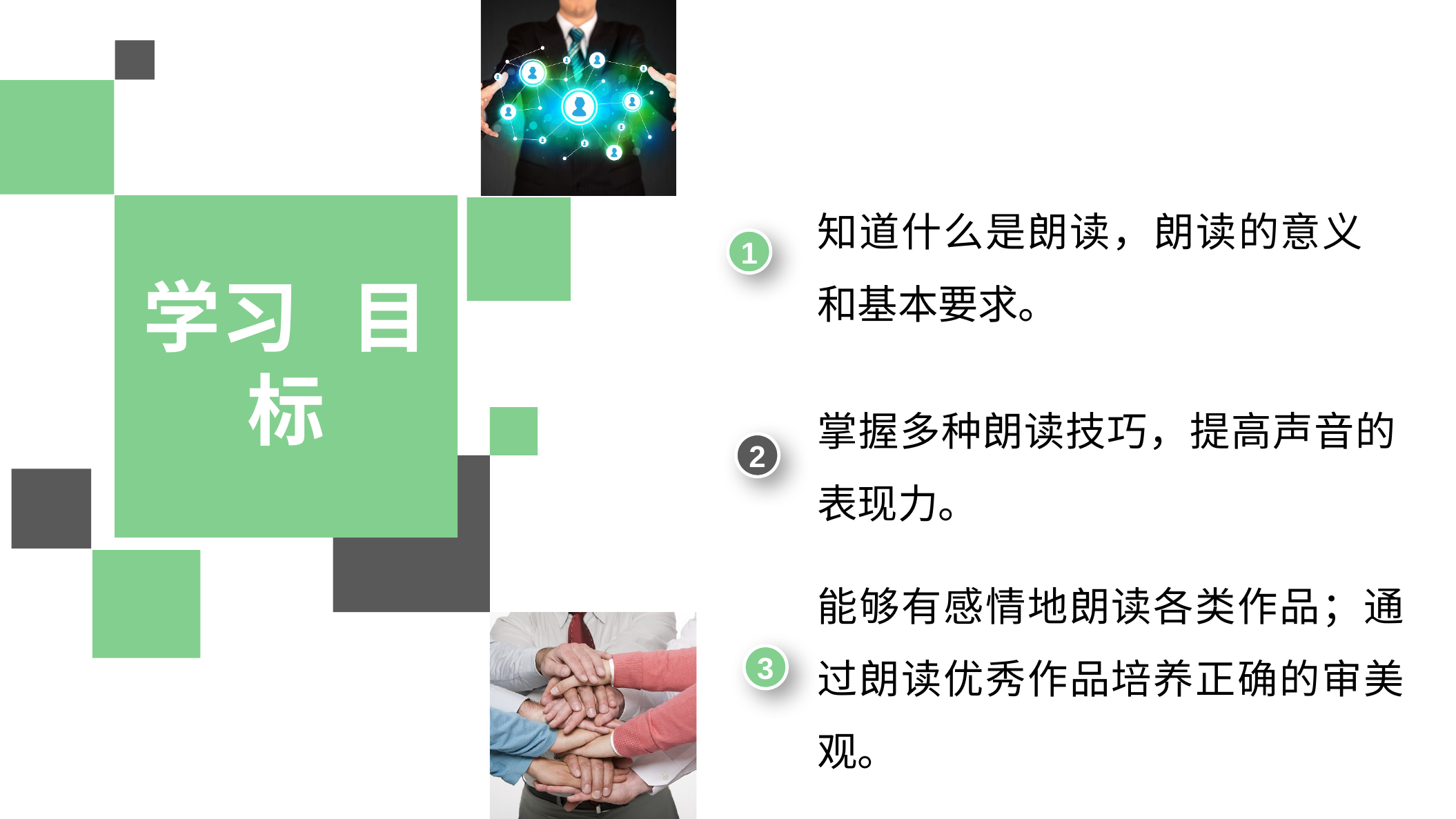

知道什么是朗读，朗读的意义和基本要求。

1
学习   目标
掌握多种朗读技巧，提高声音的表现力。

2

能够有感情地朗读各类作品；通过朗读优秀作品培养正确的审美观。

3